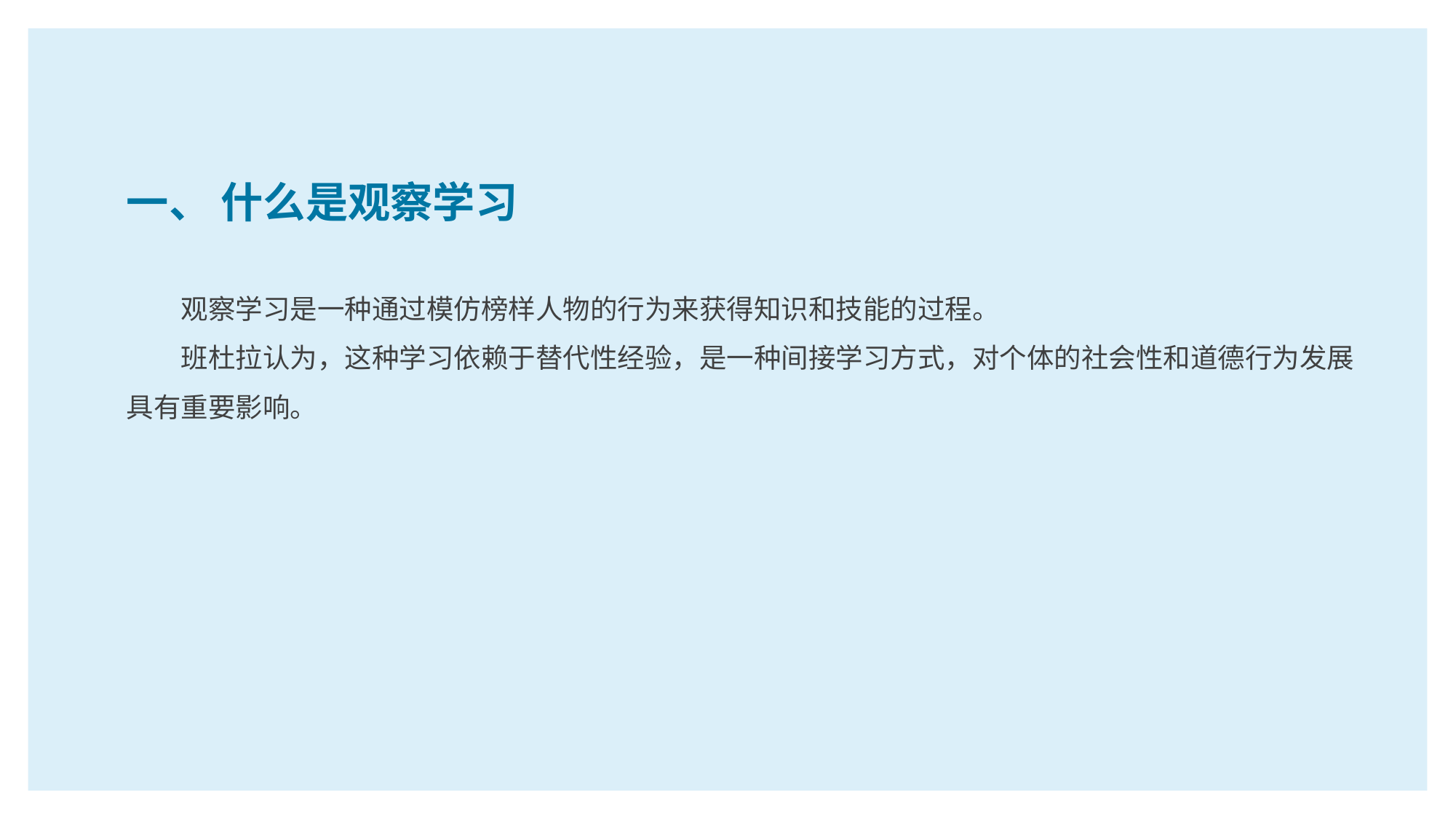

一、 什么是观察学习

观察学习是一种通过模仿榜样人物的行为来获得知识和技能的过程。
班杜拉认为，这种学习依赖于替代性经验，是一种间接学习方式，对个体的社会性和道德行为发展具有重要影响。